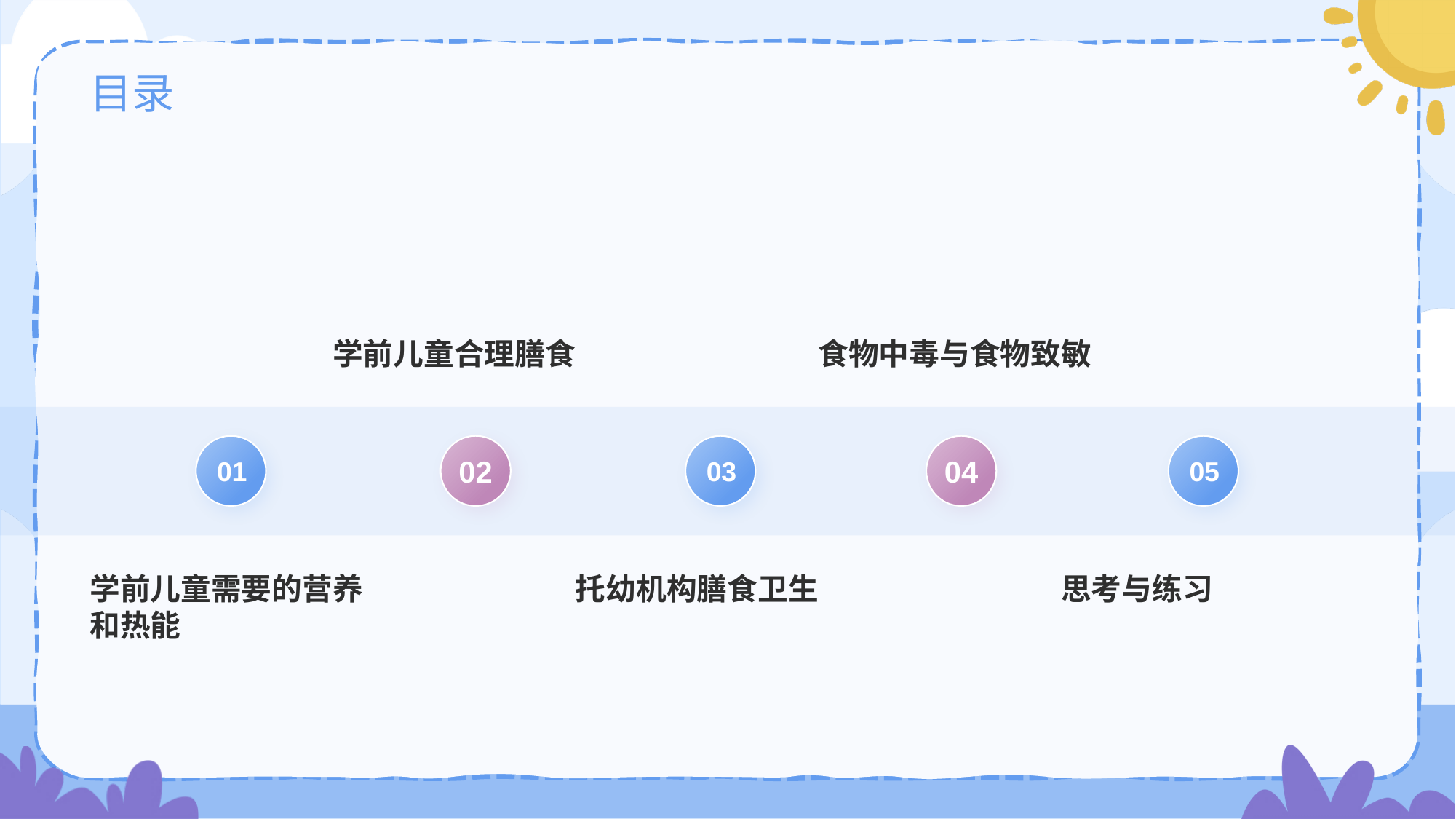

# 目录

学前儿童合理膳食
02
食物中毒与食物致敏
04

01
学前儿童需要的营养和热能
03
托幼机构膳食卫生
05
思考与练习